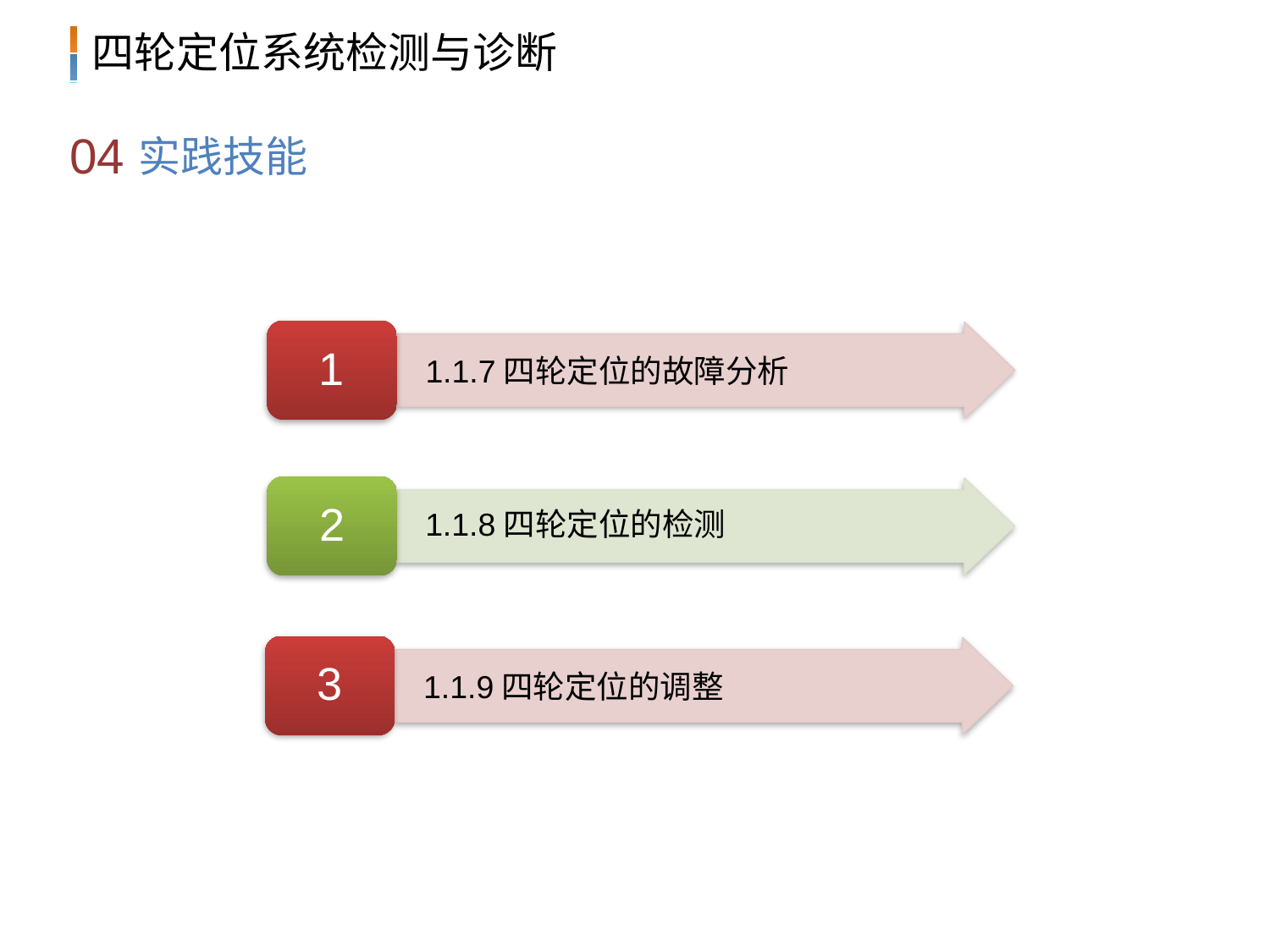

04
实践技能
1
   1.1.7四轮定位的故障分析
2
   1.1.8四轮定位的检测
3
   1.1.9四轮定位的调整